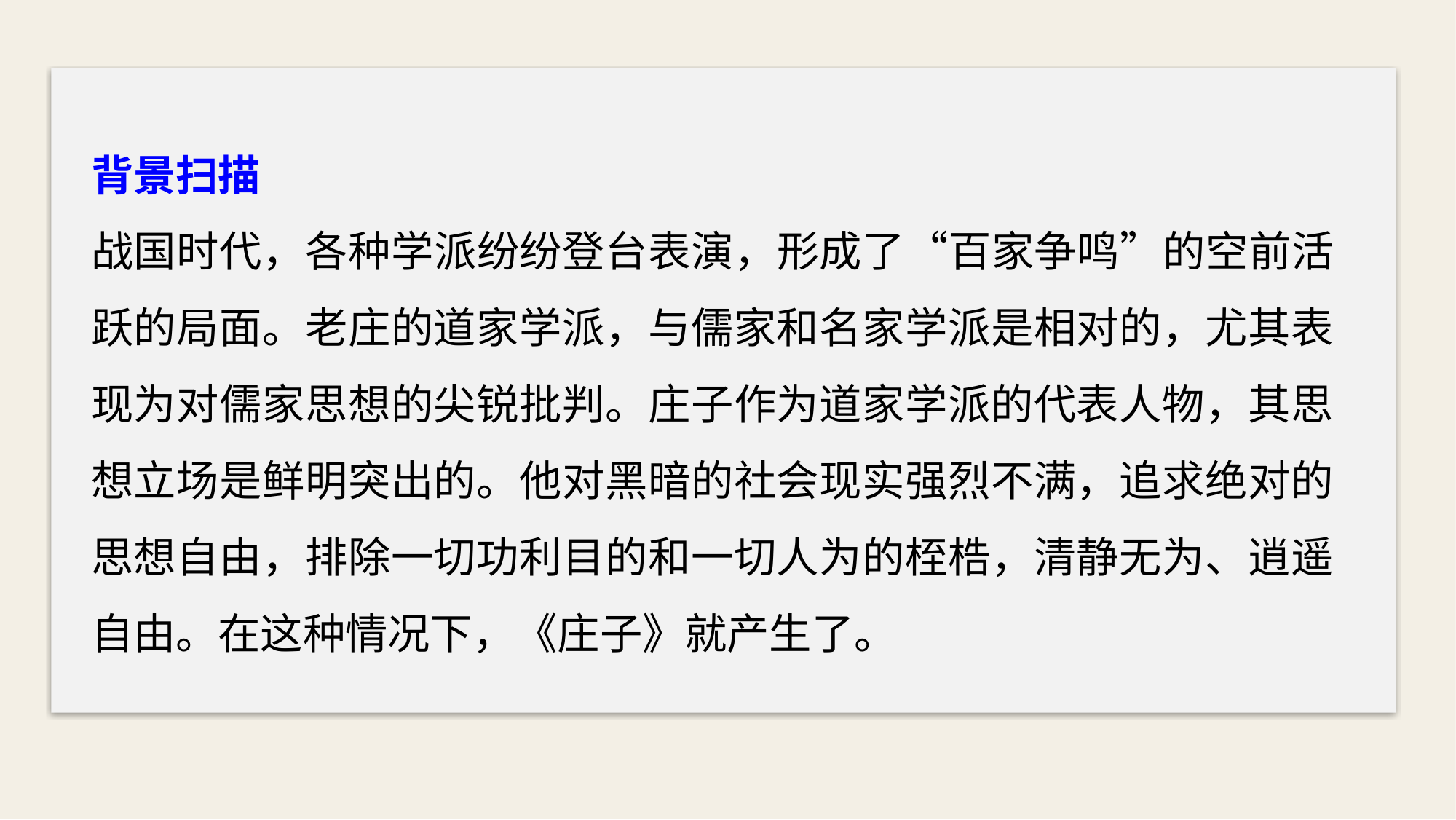

背景扫描
战国时代，各种学派纷纷登台表演，形成了“百家争鸣”的空前活跃的局面。老庄的道家学派，与儒家和名家学派是相对的，尤其表现为对儒家思想的尖锐批判。庄子作为道家学派的代表人物，其思想立场是鲜明突出的。他对黑暗的社会现实强烈不满，追求绝对的思想自由，排除一切功利目的和一切人为的桎梏，清静无为、逍遥自由。在这种情况下，《庄子》就产生了。